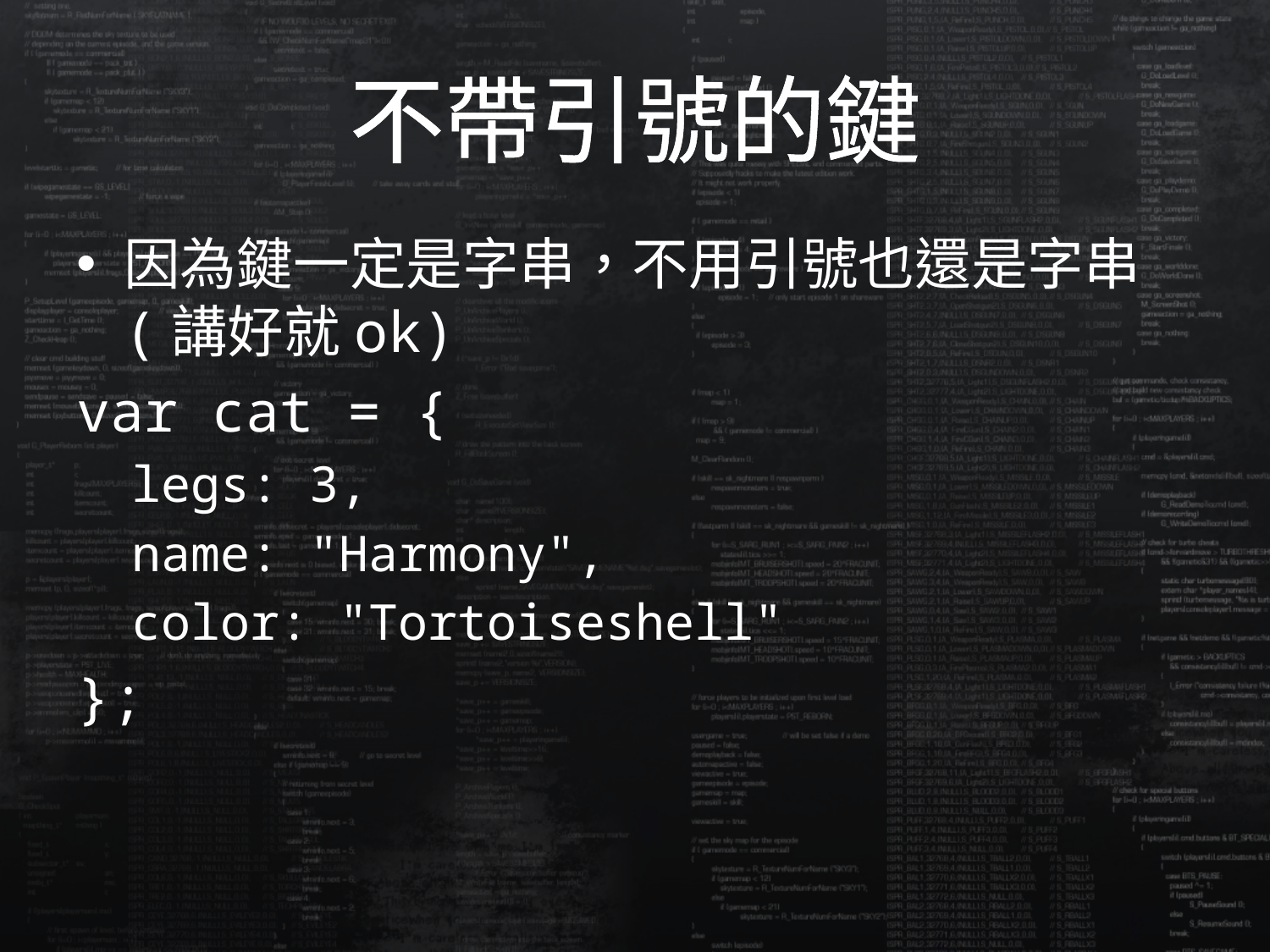

# 不帶引號的鍵
因為鍵一定是字串，不用引號也還是字串(講好就ok)
var cat = {
legs: 3,
name: "Harmony",
color: "Tortoiseshell"
};